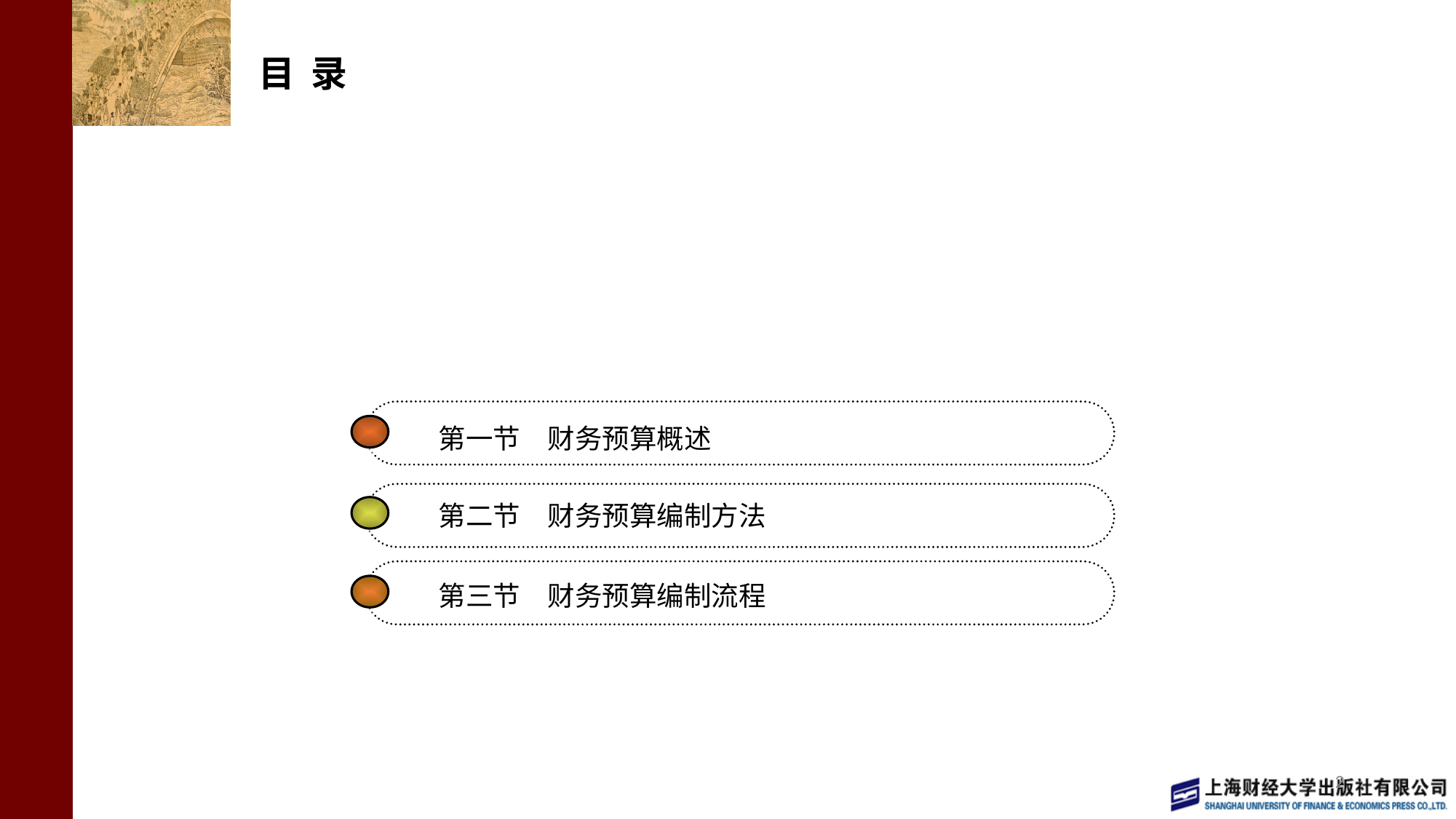

# 目  录

第一节　财务预算概述

第二节　财务预算编制方法

第三节　财务预算编制流程

2